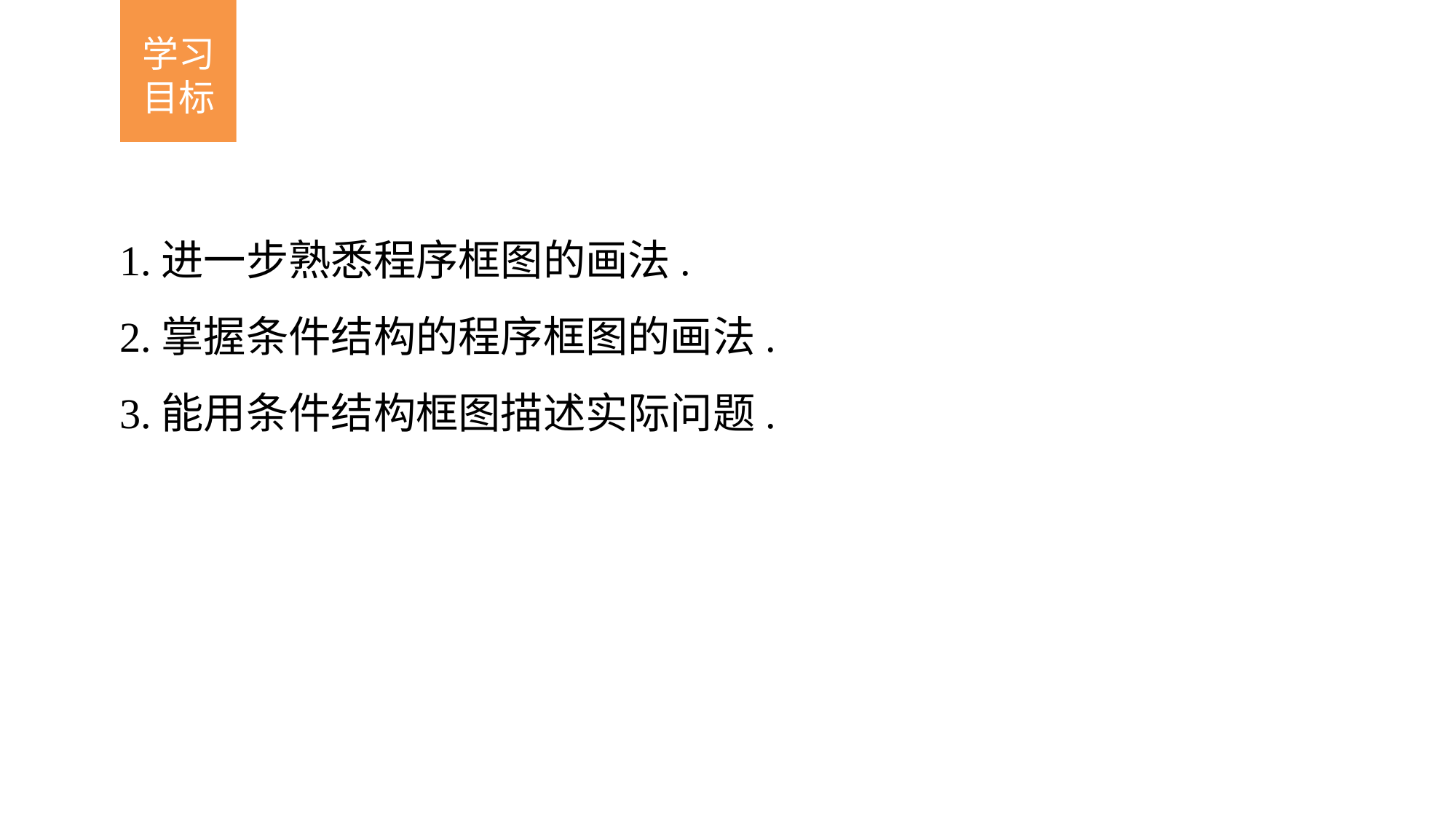

学习目标
1.进一步熟悉程序框图的画法.
2.掌握条件结构的程序框图的画法.
3.能用条件结构框图描述实际问题.